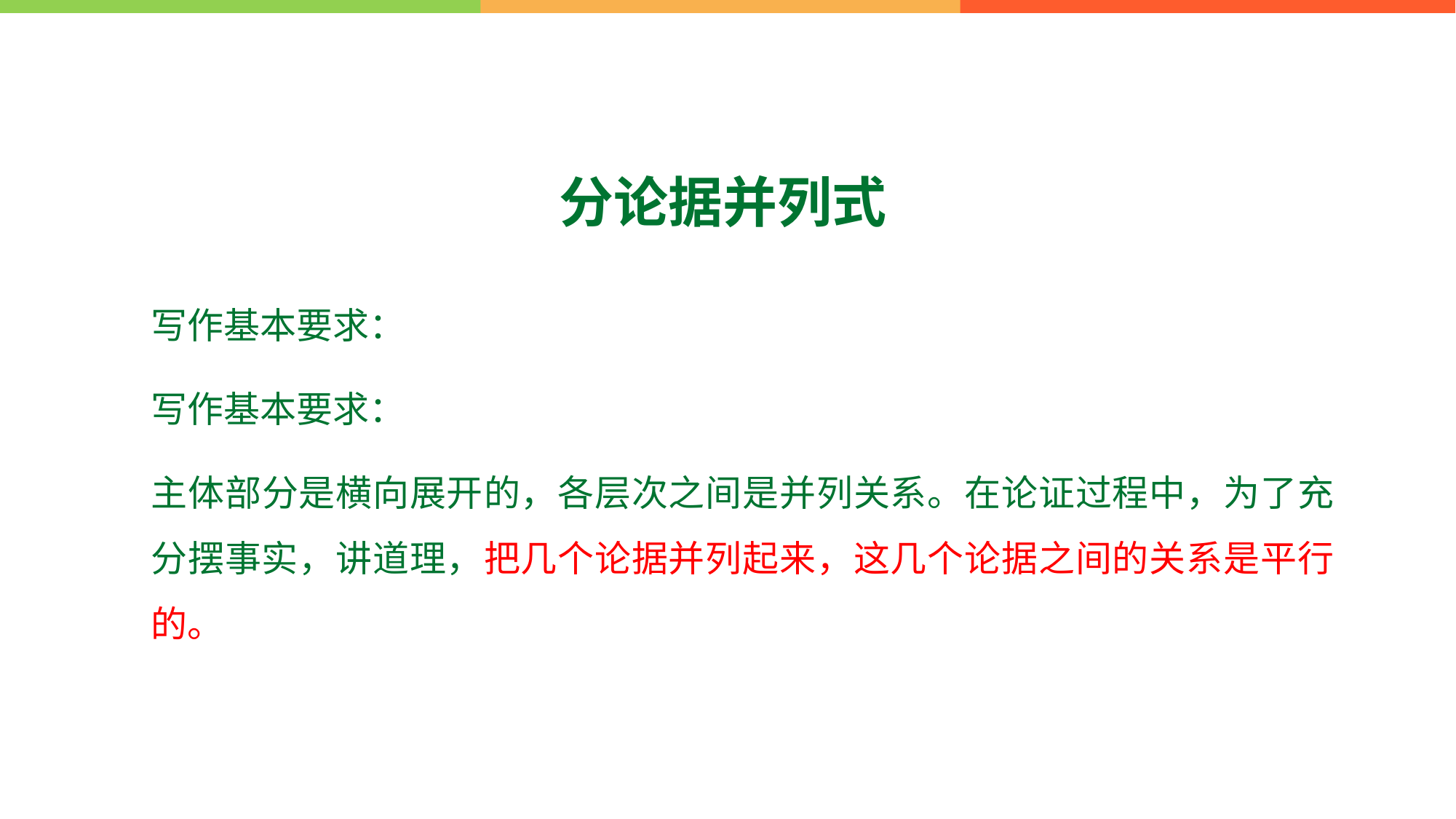

# 分论据并列式
写作基本要求：
写作基本要求：
主体部分是横向展开的，各层次之间是并列关系。在论证过程中，为了充分摆事实，讲道理，把几个论据并列起来，这几个论据之间的关系是平行的。